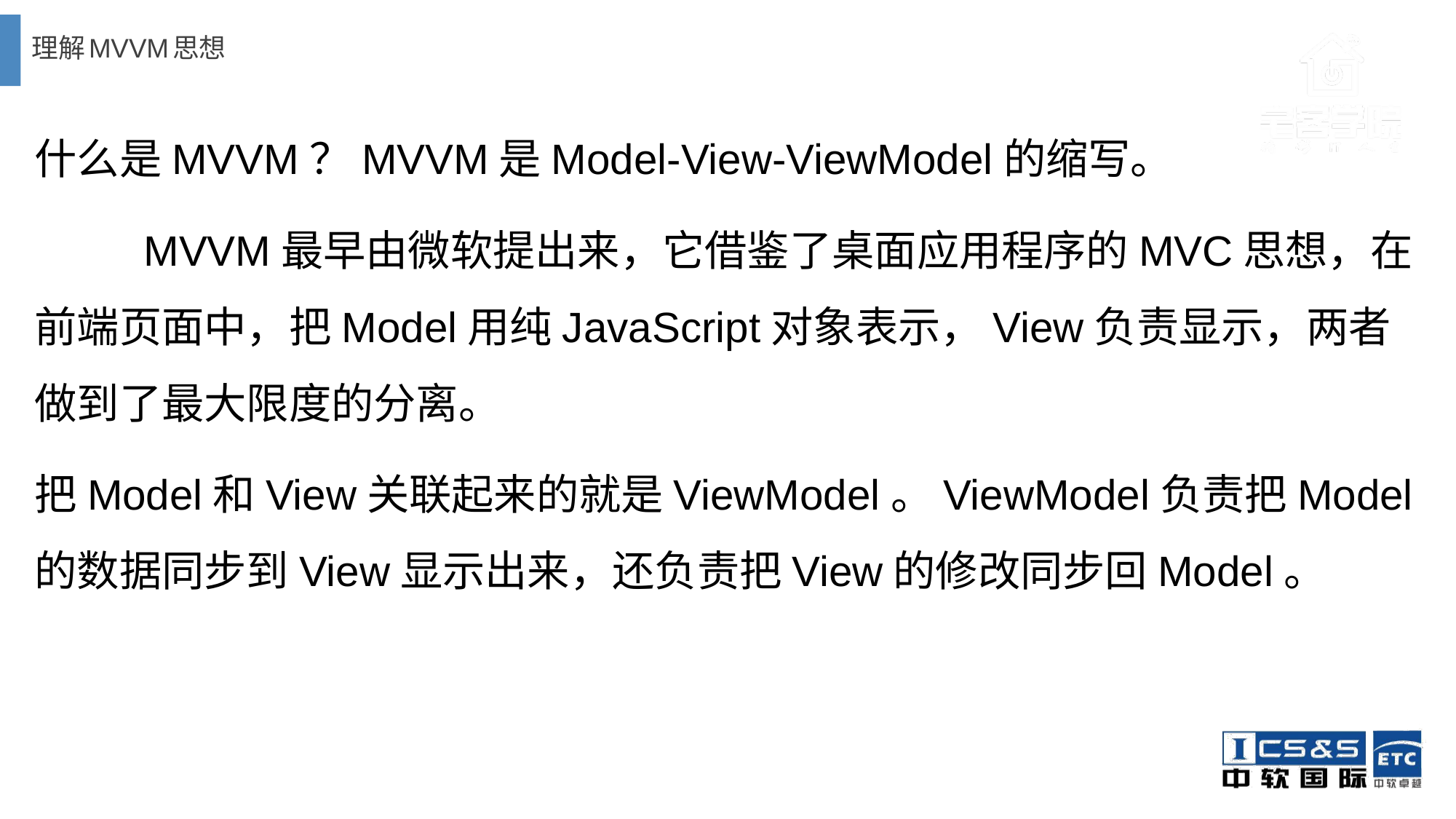

# 理解MVVM思想
什么是MVVM？MVVM是Model-View-ViewModel的缩写。
	MVVM最早由微软提出来，它借鉴了桌面应用程序的MVC思想，在前端页面中，把Model用纯JavaScript对象表示，View负责显示，两者做到了最大限度的分离。
把Model和View关联起来的就是ViewModel。ViewModel负责把Model的数据同步到View显示出来，还负责把View的修改同步回Model。